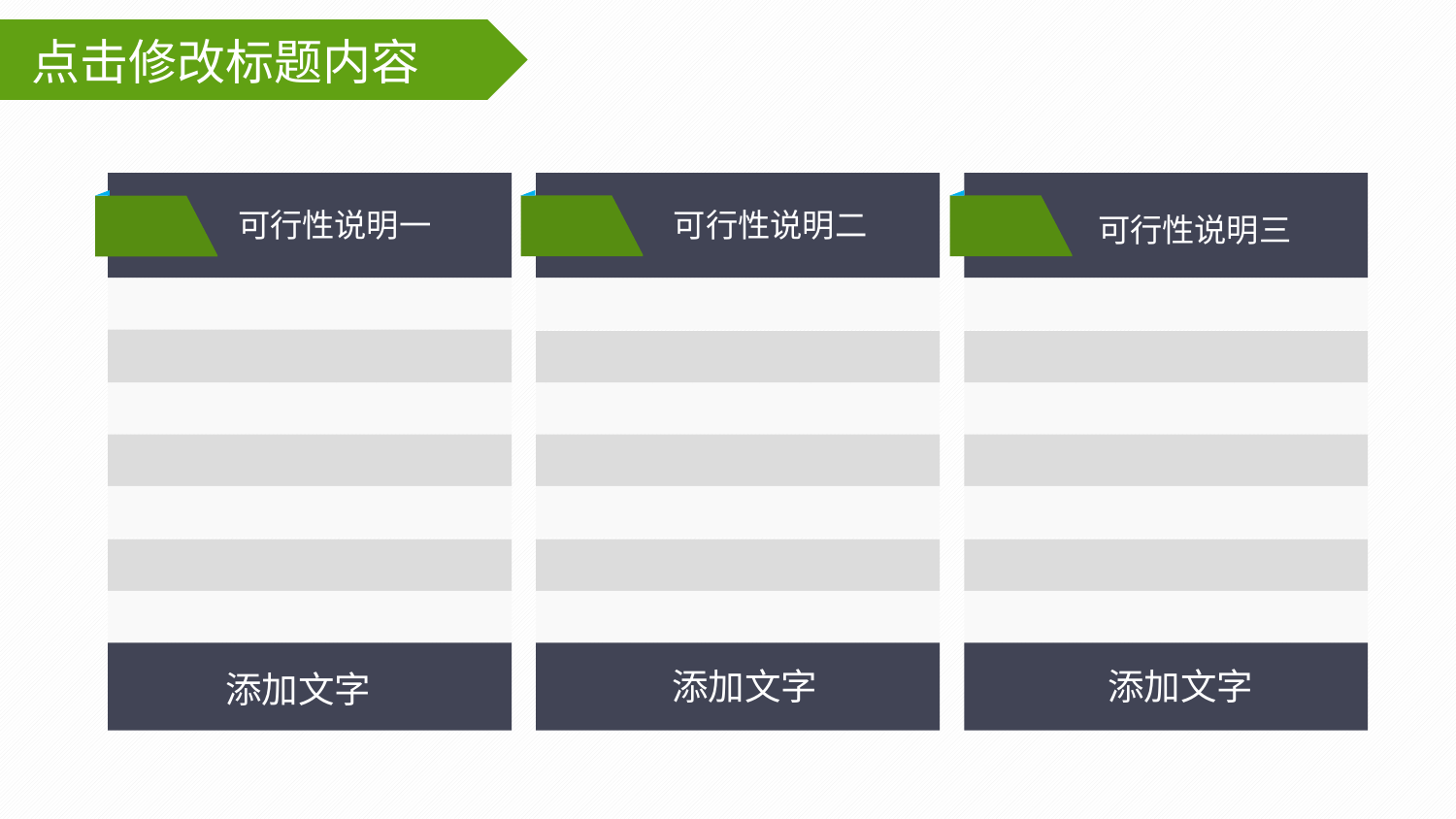

点击修改标题内容

可行性说明一

可行性说明二

可行性说明三

添加文字

添加文字

添加文字